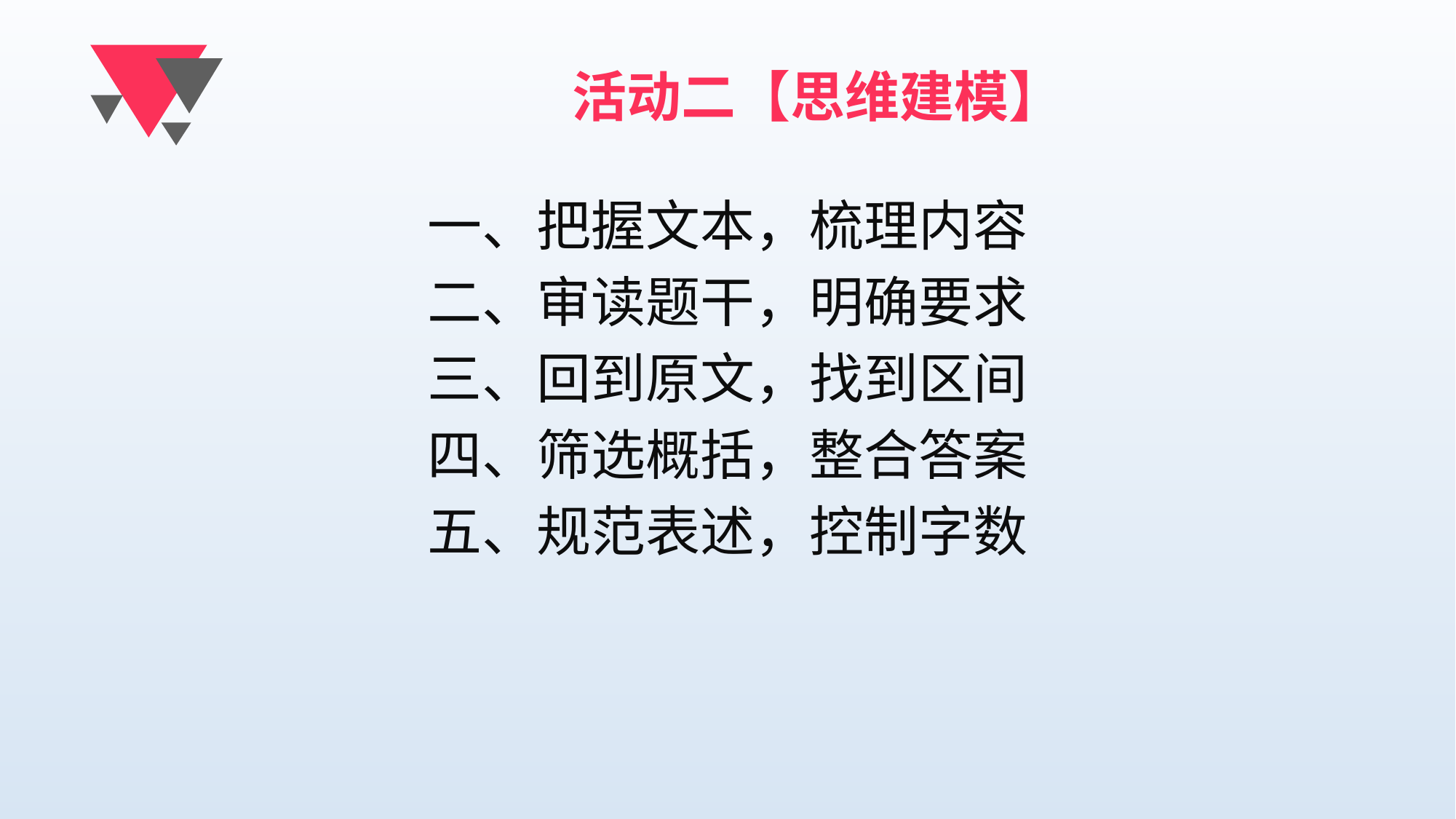

# 活动二【思维建模】
一、把握文本，梳理内容
二、审读题干，明确要求
三、回到原文，找到区间
四、筛选概括，整合答案
五、规范表述，控制字数